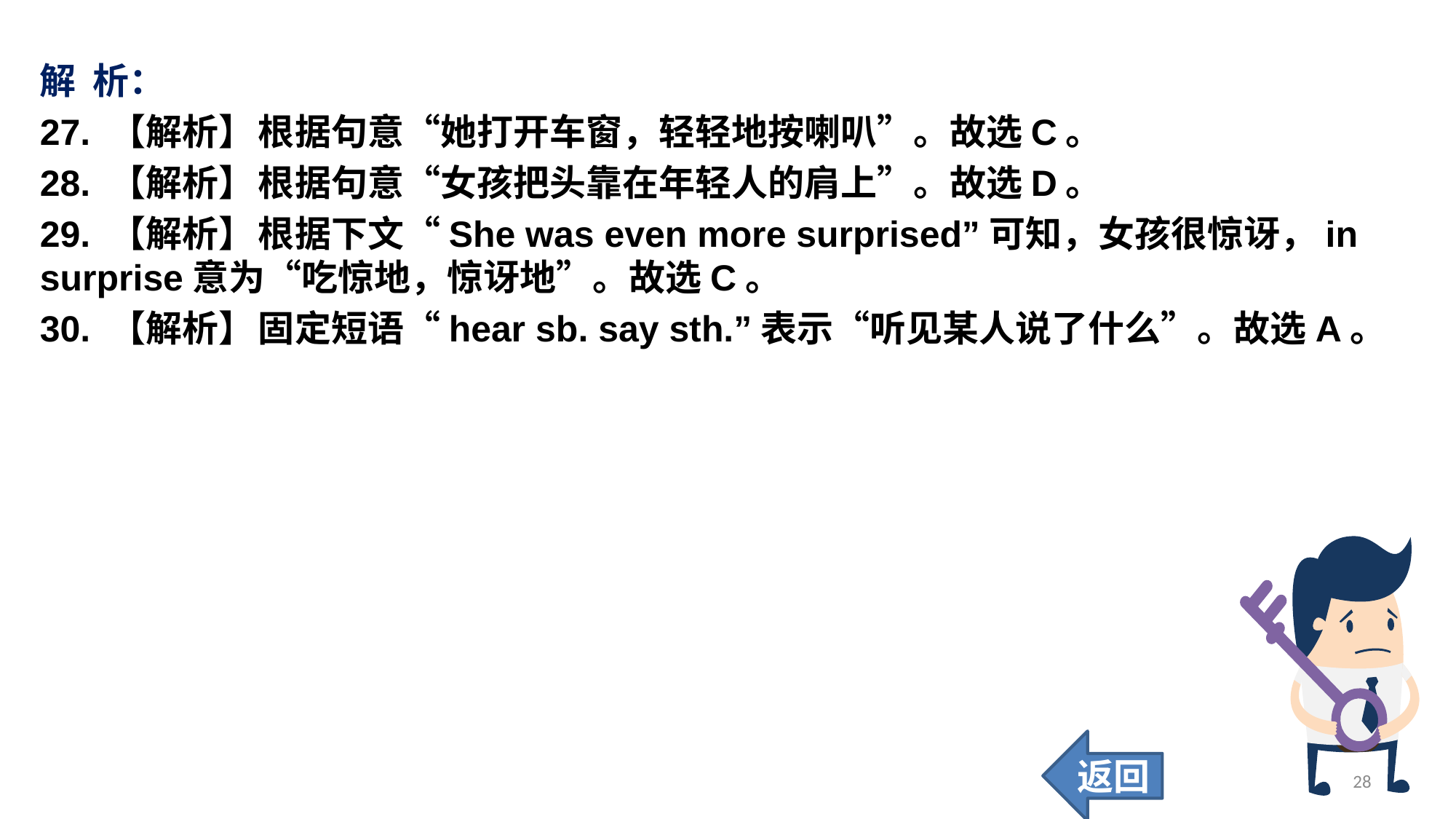

解  析：
27. 【解析】	根据句意“她打开车窗，轻轻地按喇叭”。故选C。
28. 【解析】	根据句意“女孩把头靠在年轻人的肩上”。故选D。
29. 【解析】	根据下文“She was even more surprised”可知，女孩很惊讶，in surprise意为“吃惊地，惊讶地”。故选C。
30. 【解析】	固定短语“hear sb. say sth.”表示“听见某人说了什么”。故选A。

返回
28